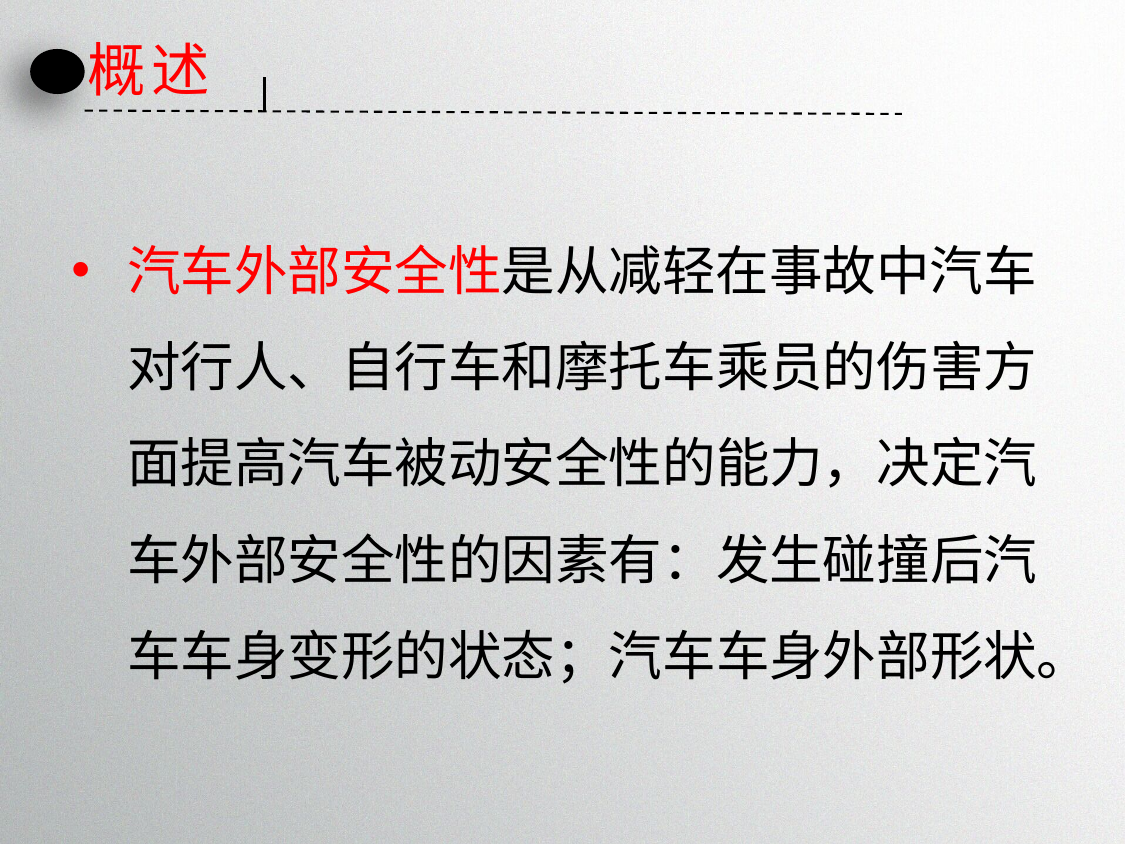

概述

汽车外部安全性是从减轻在事故中汽车对行人、自行车和摩托车乘员的伤害方面提高汽车被动安全性的能力，决定汽车外部安全性的因素有：发生碰撞后汽车车身变形的状态；汽车车身外部形状。